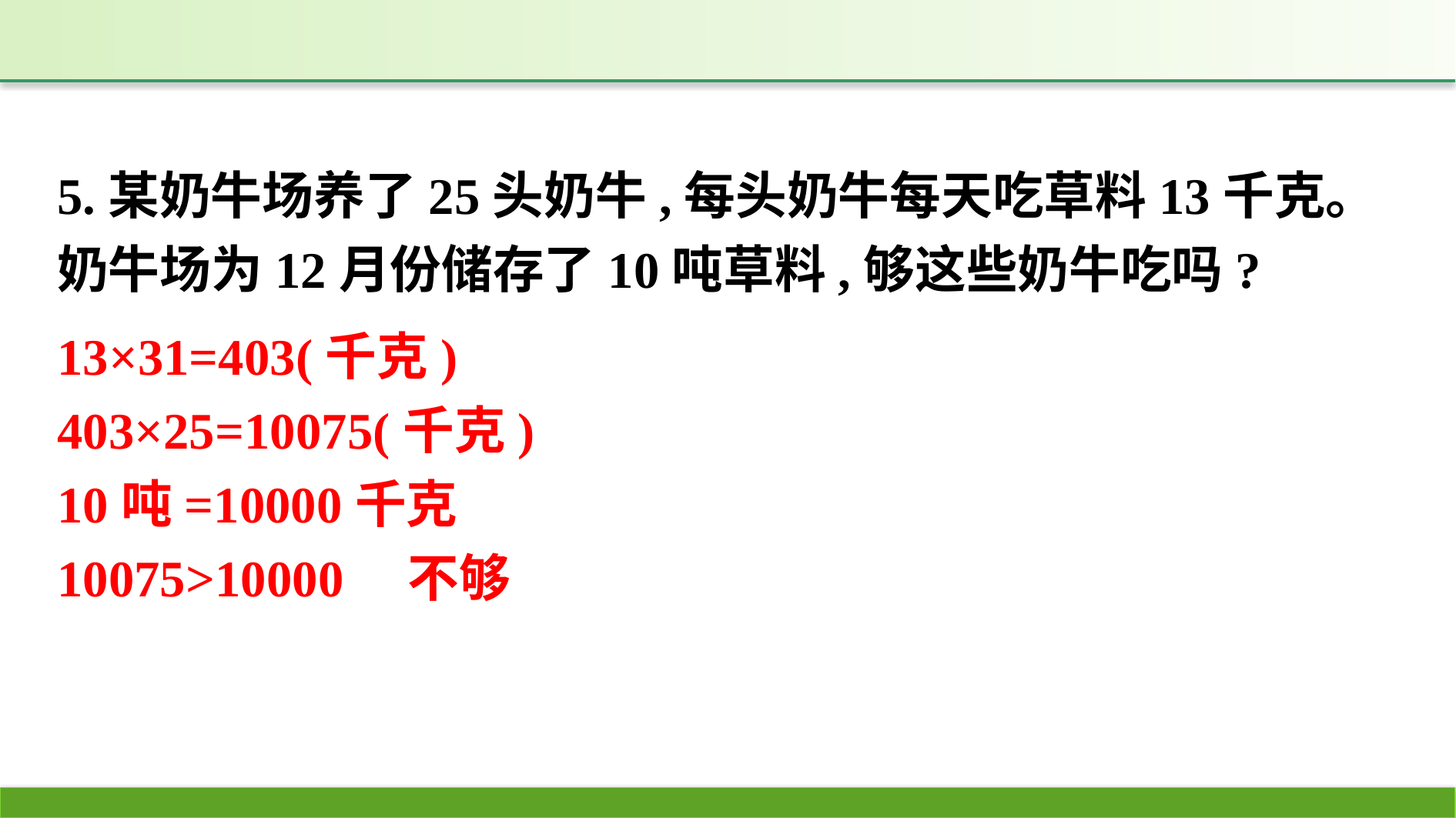

5.某奶牛场养了25头奶牛,每头奶牛每天吃草料13千克。奶牛场为12月份储存了10吨草料,够这些奶牛吃吗?
13×31=403(千克)
403×25=10075(千克)
10吨=10000千克
10075>10000　不够